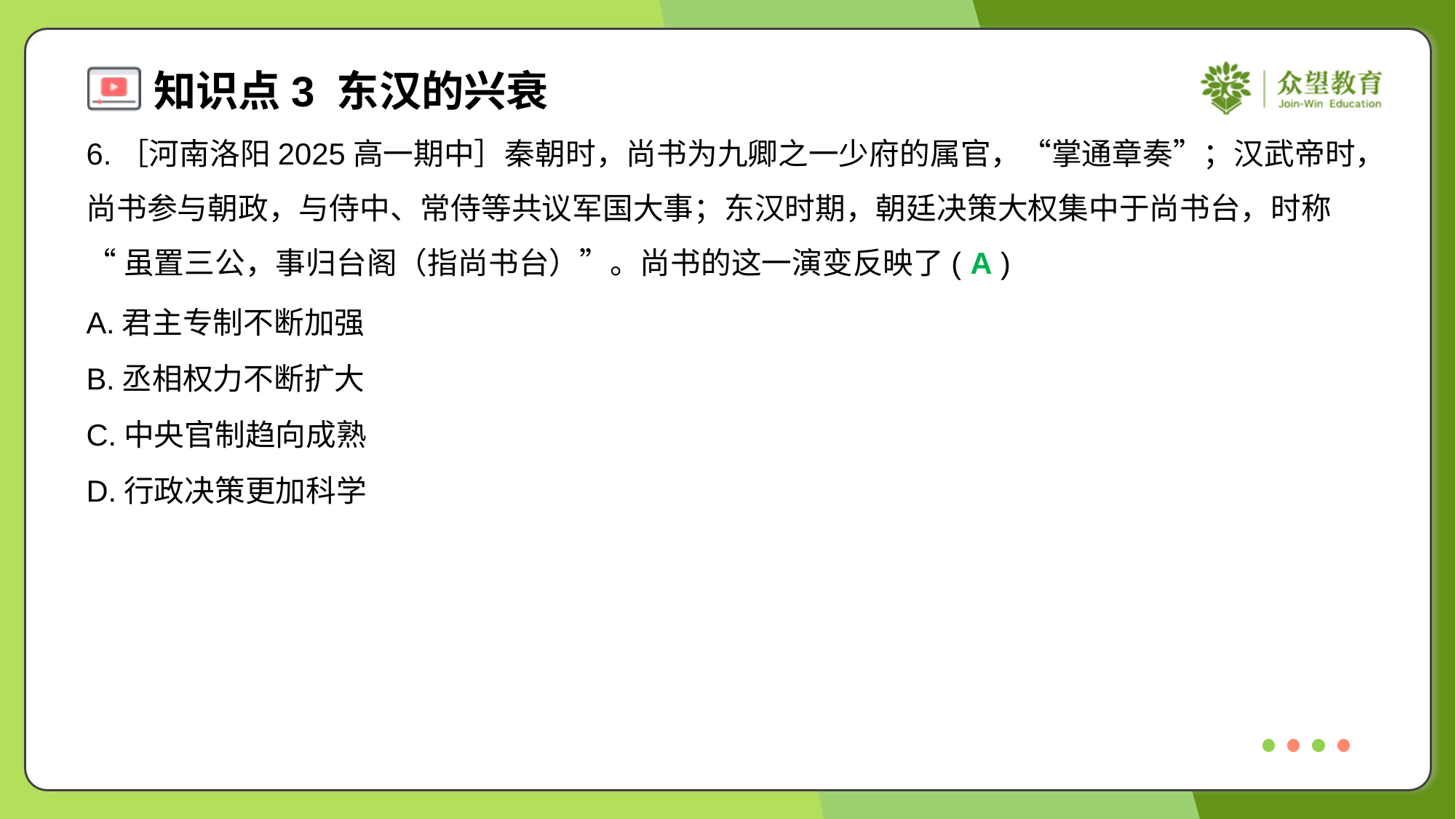

6.［河南洛阳2025高一期中］秦朝时，尚书为九卿之一少府的属官，“掌通章奏”；汉武帝时，
尚书参与朝政，与侍中、常侍等共议军国大事；东汉时期，朝廷决策大权集中于尚书台，时称
“虽置三公，事归台阁（指尚书台）”。尚书的这一演变反映了(     )
A
A.君主专制不断加强
B.丞相权力不断扩大
C.中央官制趋向成熟
D.行政决策更加科学